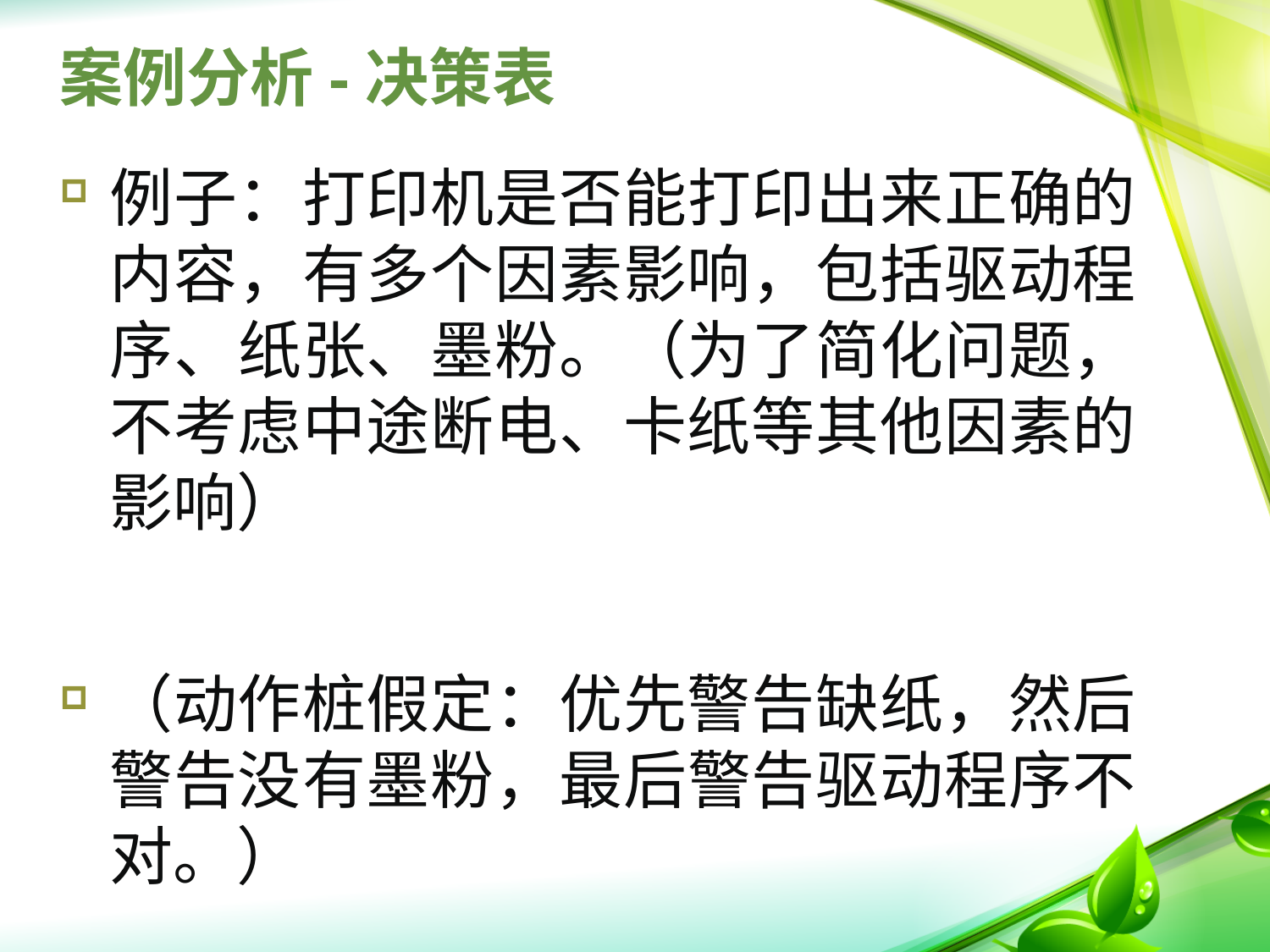

# 案例分析-决策表
例子：打印机是否能打印出来正确的内容，有多个因素影响，包括驱动程序、纸张、墨粉。（为了简化问题，不考虑中途断电、卡纸等其他因素的影响）

（动作桩假定：优先警告缺纸，然后警告没有墨粉，最后警告驱动程序不对。）